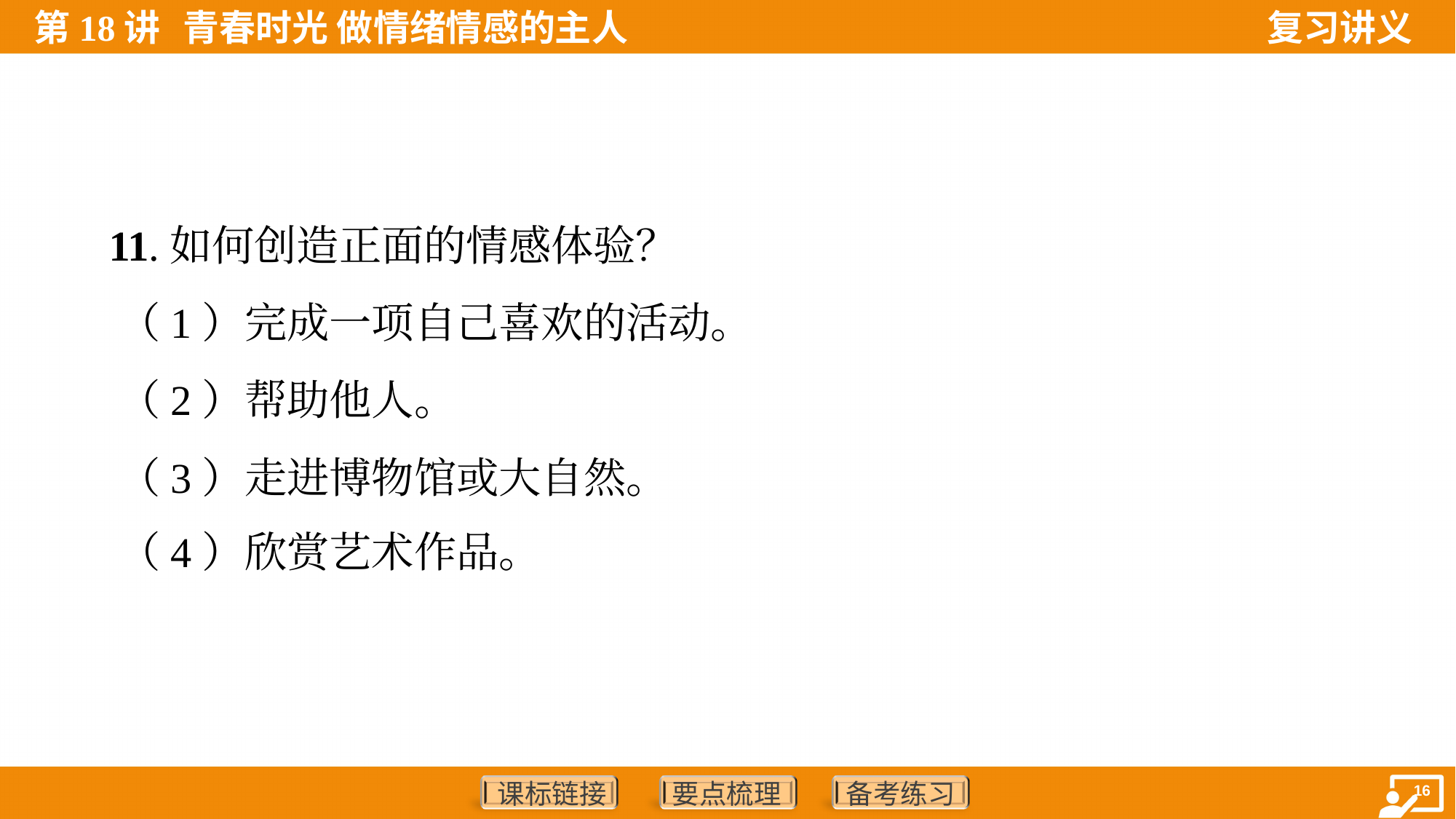

11.如何创造正面的情感体验？
    （1）完成一项自己喜欢的活动。
    （2）帮助他人。
    （3）走进博物馆或大自然。
    （4）欣赏艺术作品。